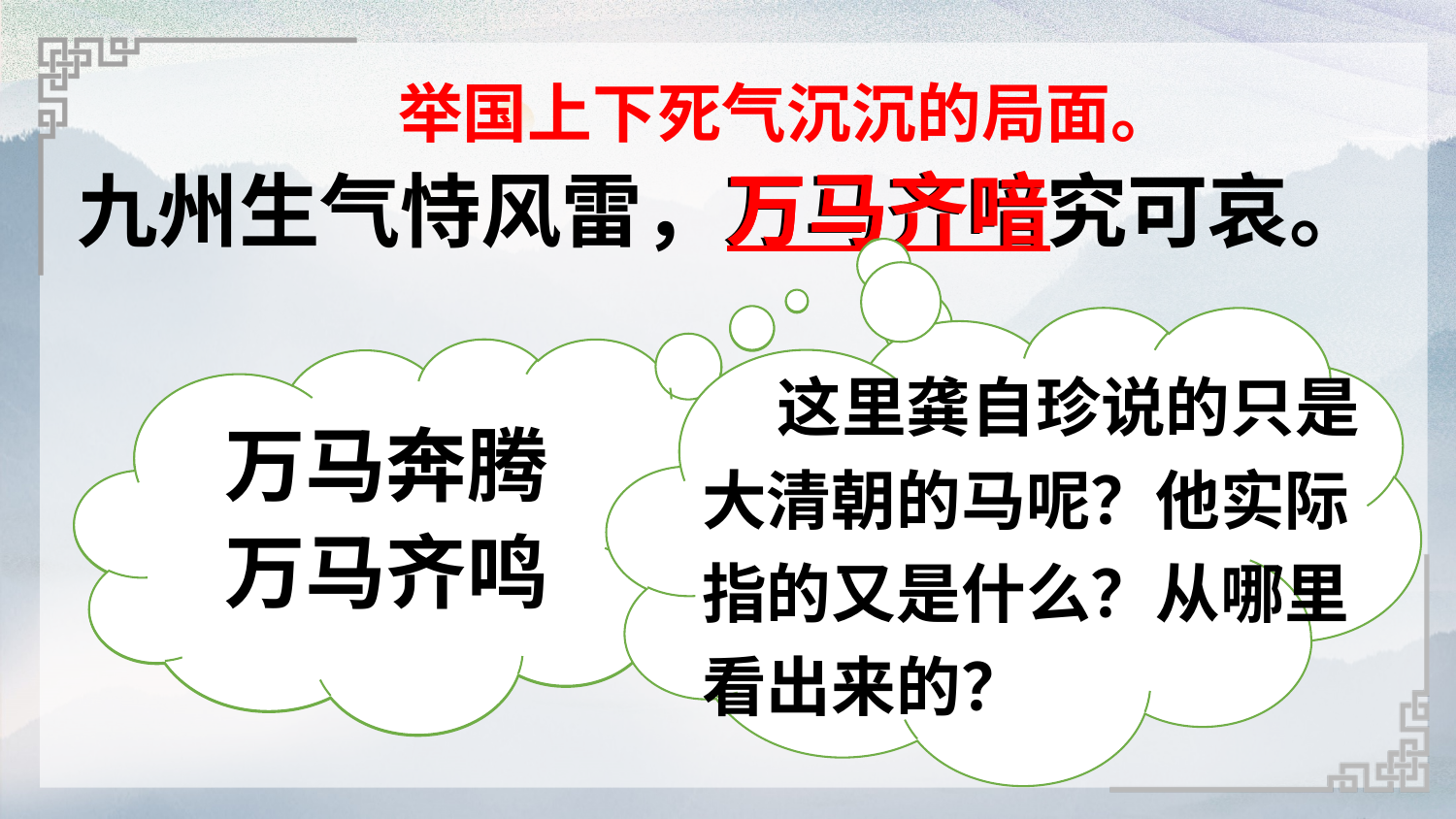

举国上下死气沉沉的局面。
万马齐喑
万马
九州生气恃风雷，万马齐喑究可哀。

    这里龚自珍说的只是大清朝的马呢？他实际指的又是什么？从哪里看出来的？
    看到这个词语你眼前出现的是怎样的场面？
万马奔腾
万马齐鸣
    提到“万马”你想到的是什么词？